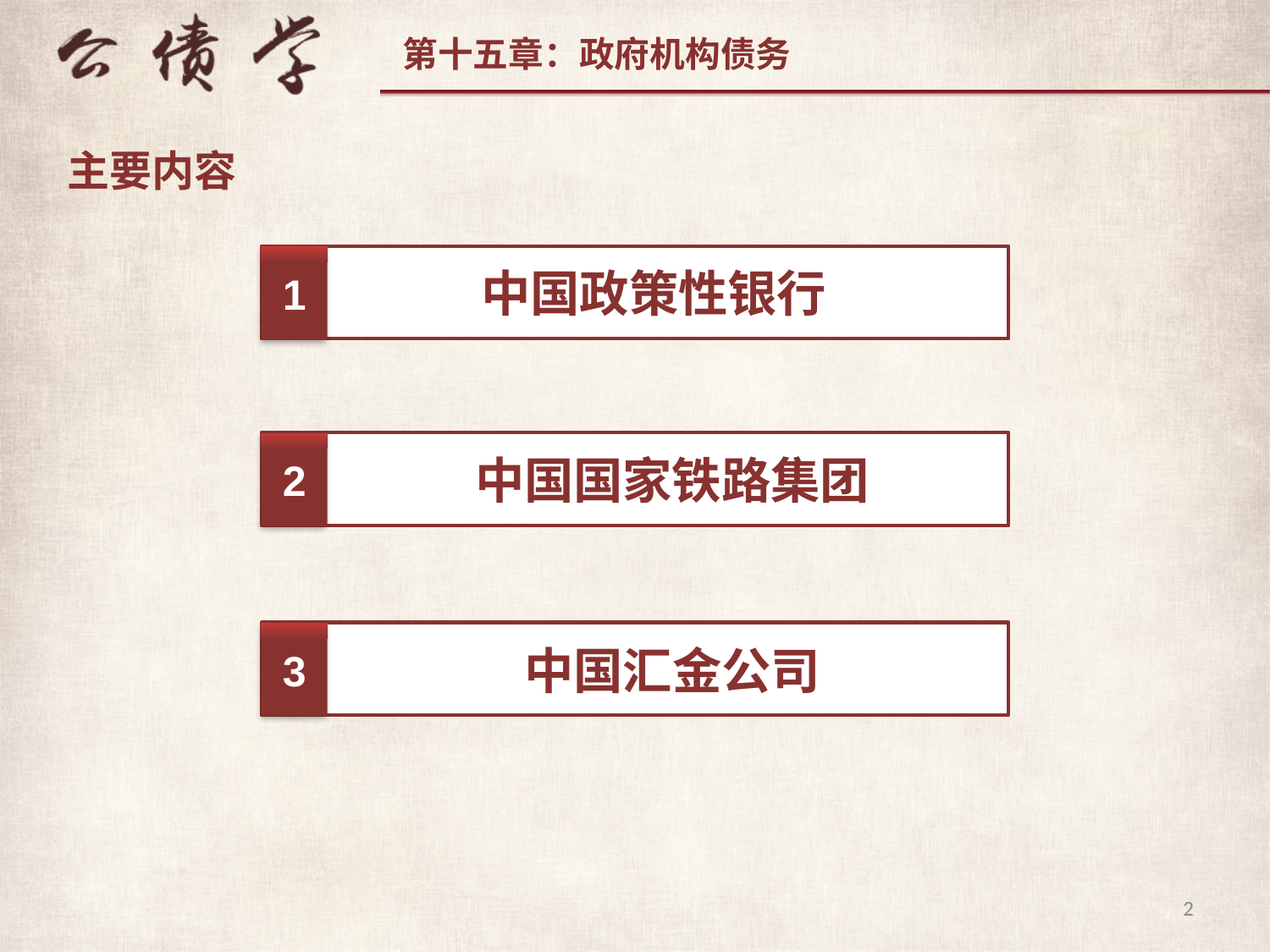

主要内容

1
中国政策性银行

2
中国国家铁路集团

3
中国汇金公司
2